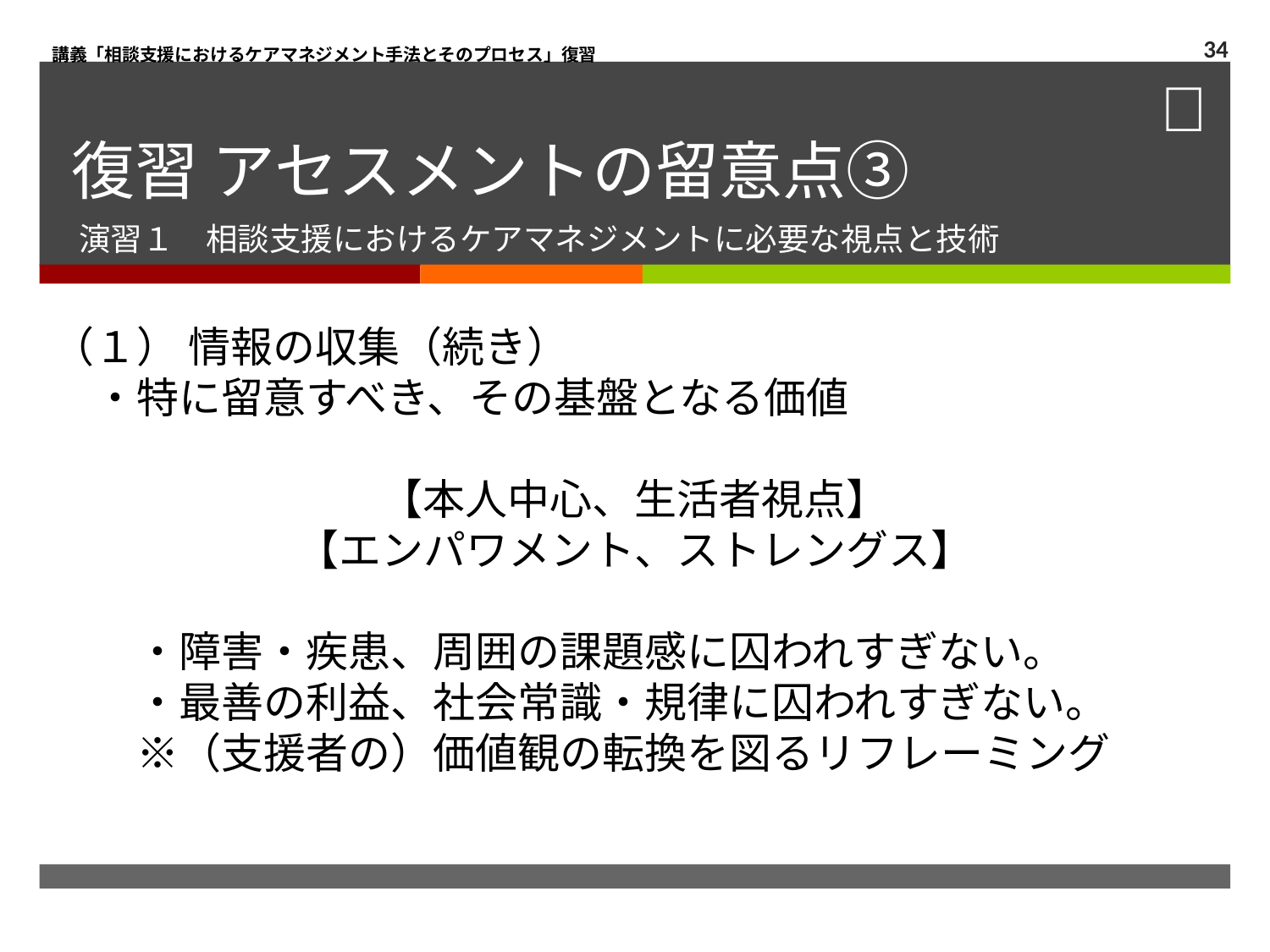

講義「相談支援におけるケアマネジメント手法とそのプロセス」復習
34
# 復習 アセスメントの留意点③
演習１　相談支援におけるケアマネジメントに必要な視点と技術

（１） 情報の収集（続き）
　・特に留意すべき、その基盤となる価値

【本人中心、生活者視点】
【エンパワメント、ストレングス】

　　・障害・疾患、周囲の課題感に囚われすぎない。
　　・最善の利益、社会常識・規律に囚われすぎない。
　　※（支援者の）価値観の転換を図るリフレーミング